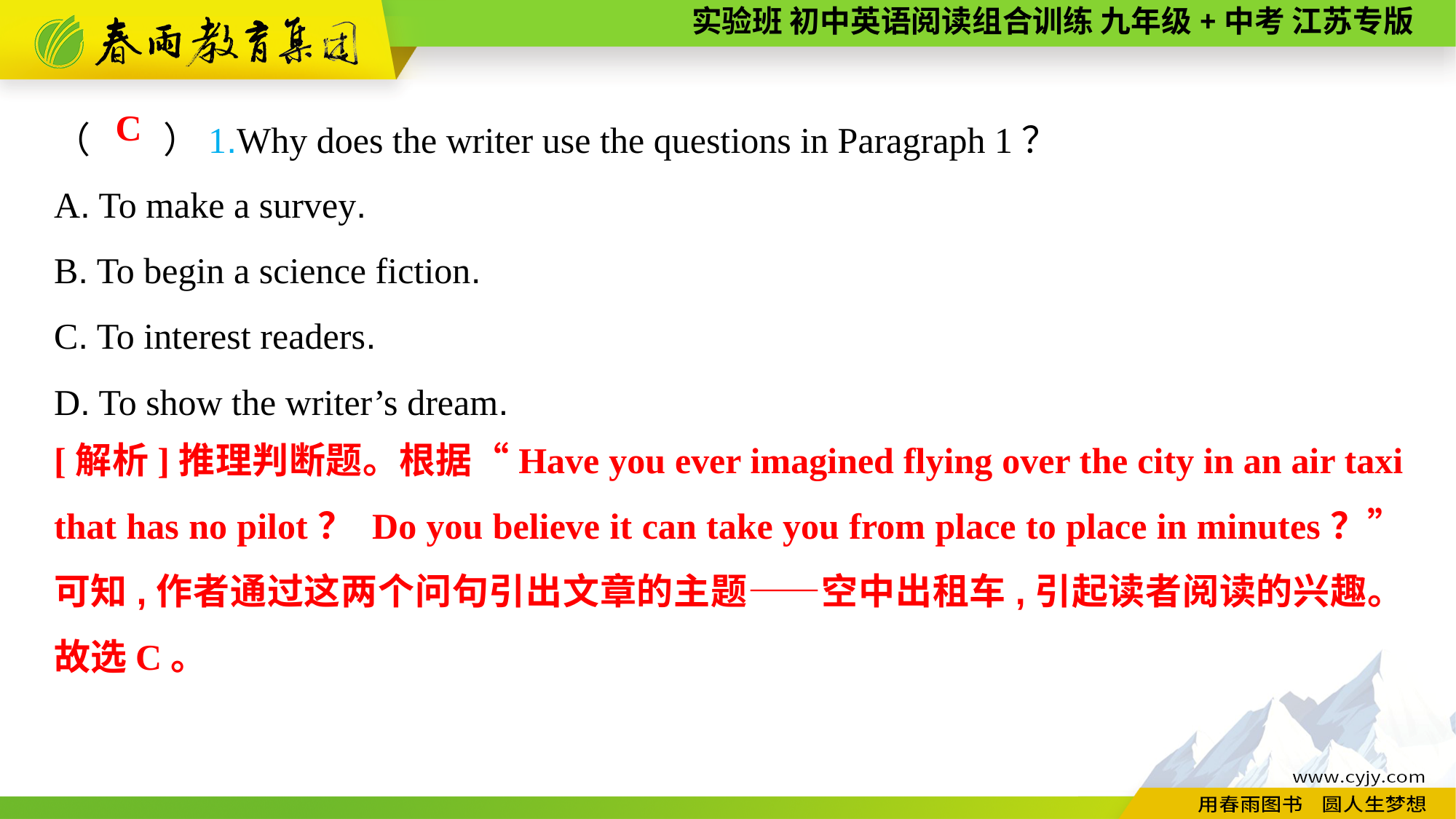

（　　）1.Why does the writer use the questions in Paragraph 1？
A. To make a survey.
B. To begin a science fiction.
C. To interest readers.
D. To show the writer’s dream.
C
[解析]推理判断题。根据“Have you ever imagined flying over the city in an air taxi that has no pilot？ Do you believe it can take you from place to place in minutes？”可知,作者通过这两个问句引出文章的主题——空中出租车,引起读者阅读的兴趣。故选C。